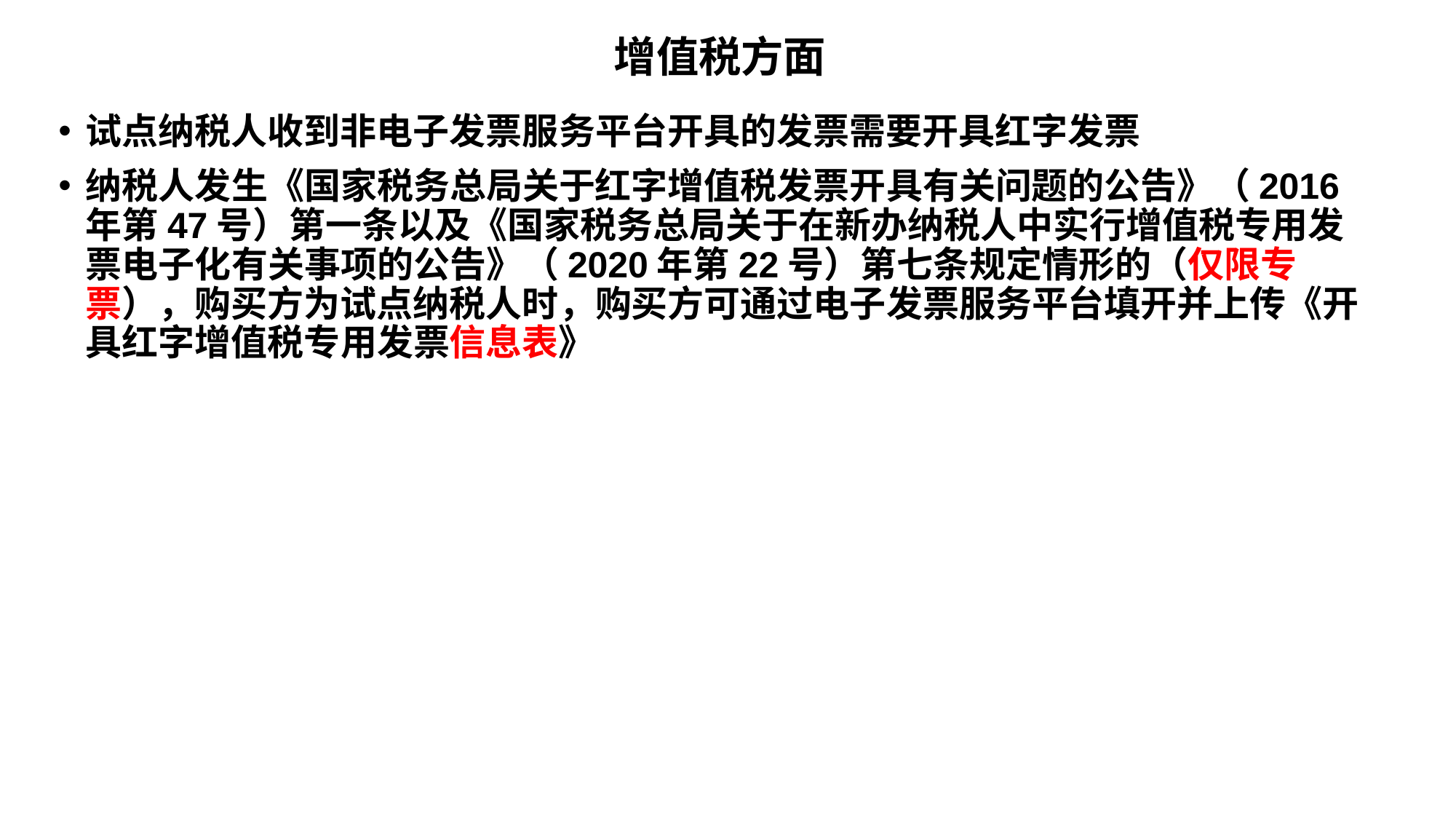

# 增值税方面
试点纳税人收到非电子发票服务平台开具的发票需要开具红字发票
纳税人发生《国家税务总局关于红字增值税发票开具有关问题的公告》（2016年第47号）第一条以及《国家税务总局关于在新办纳税人中实行增值税专用发票电子化有关事项的公告》（2020年第22号）第七条规定情形的（仅限专票），购买方为试点纳税人时，购买方可通过电子发票服务平台填开并上传《开具红字增值税专用发票信息表》